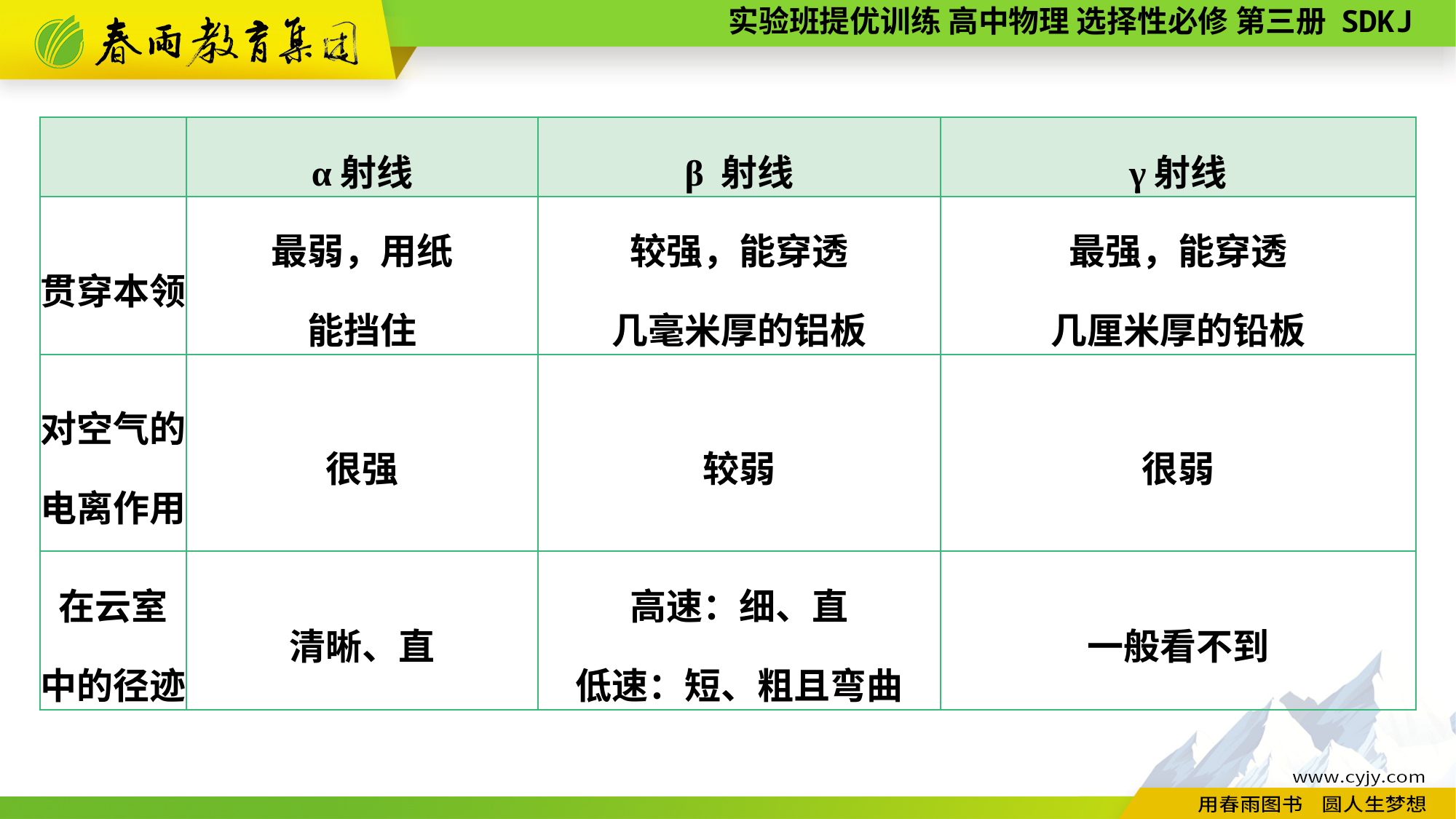

|  | α射线 | β 射线 | γ射线 |
| --- | --- | --- | --- |
| 贯穿本领 | 最弱，用纸 能挡住 | 较强，能穿透 几毫米厚的铝板 | 最强，能穿透 几厘米厚的铅板 |
| 对空气的 电离作用 | 很强 | 较弱 | 很弱 |
| 在云室 中的径迹 | 清晰、直 | 高速：细、直 低速：短、粗且弯曲 | 一般看不到 |